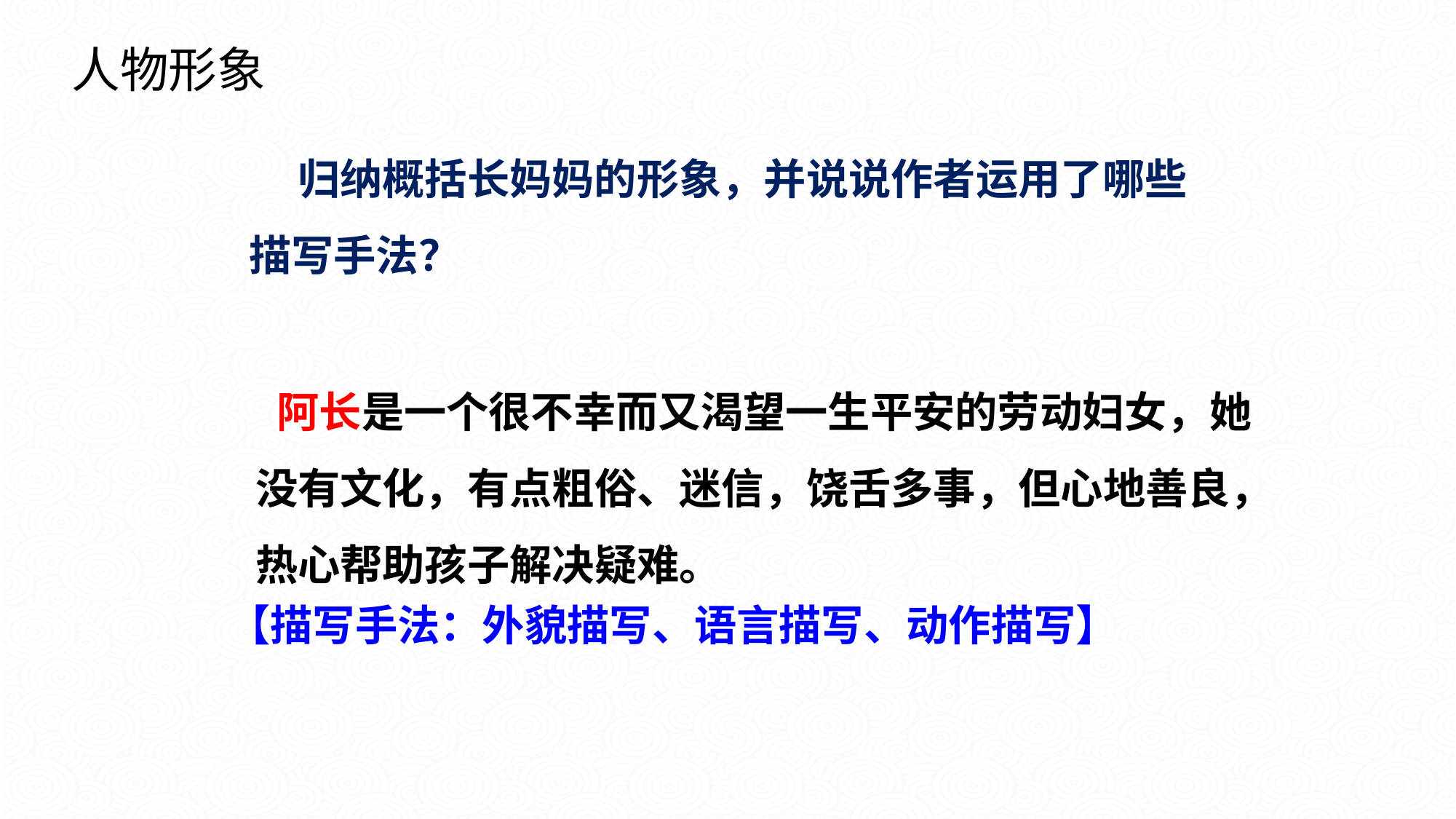

人物形象
    归纳概括长妈妈的形象，并说说作者运用了哪些描写手法？
    阿长是一个很不幸而又渴望一生平安的劳动妇女，她没有文化，有点粗俗、迷信，饶舌多事，但心地善良，热心帮助孩子解决疑难。
【描写手法：外貌描写、语言描写、动作描写】